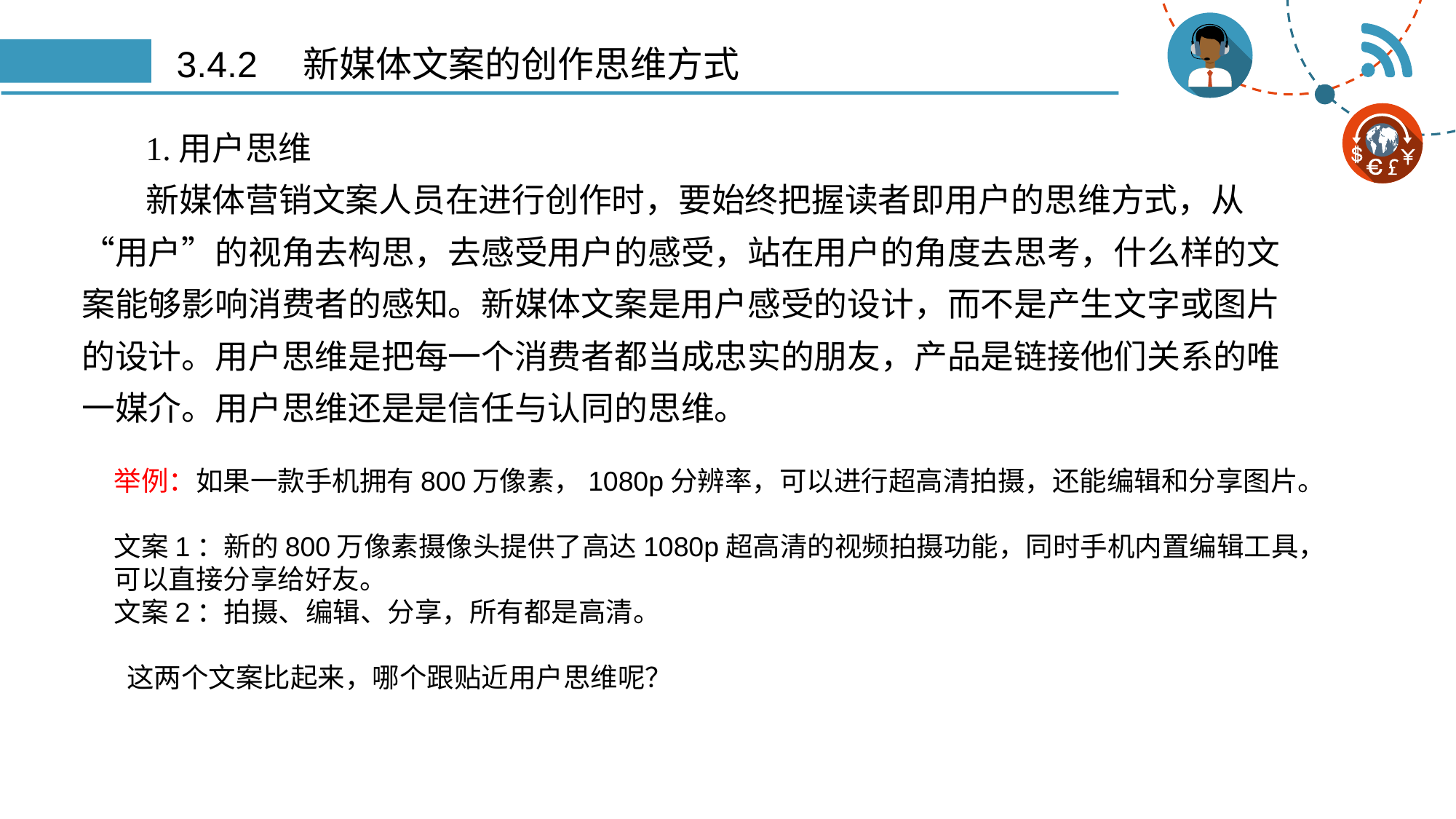

# 3.4.2　新媒体文案的创作思维方式
1.用户思维
新媒体营销文案人员在进行创作时，要始终把握读者即用户的思维方式，从“用户”的视角去构思，去感受用户的感受，站在用户的角度去思考，什么样的文案能够影响消费者的感知。新媒体文案是用户感受的设计，而不是产生文字或图片的设计。用户思维是把每一个消费者都当成忠实的朋友，产品是链接他们关系的唯一媒介。用户思维还是是信任与认同的思维。
举例：如果一款手机拥有800万像素，1080p分辨率，可以进行超高清拍摄，还能编辑和分享图片。

文案1：新的800万像素摄像头提供了高达1080p超高清的视频拍摄功能，同时手机内置编辑工具，可以直接分享给好友。
文案2：拍摄、编辑、分享，所有都是高清。

 这两个文案比起来，哪个跟贴近用户思维呢？